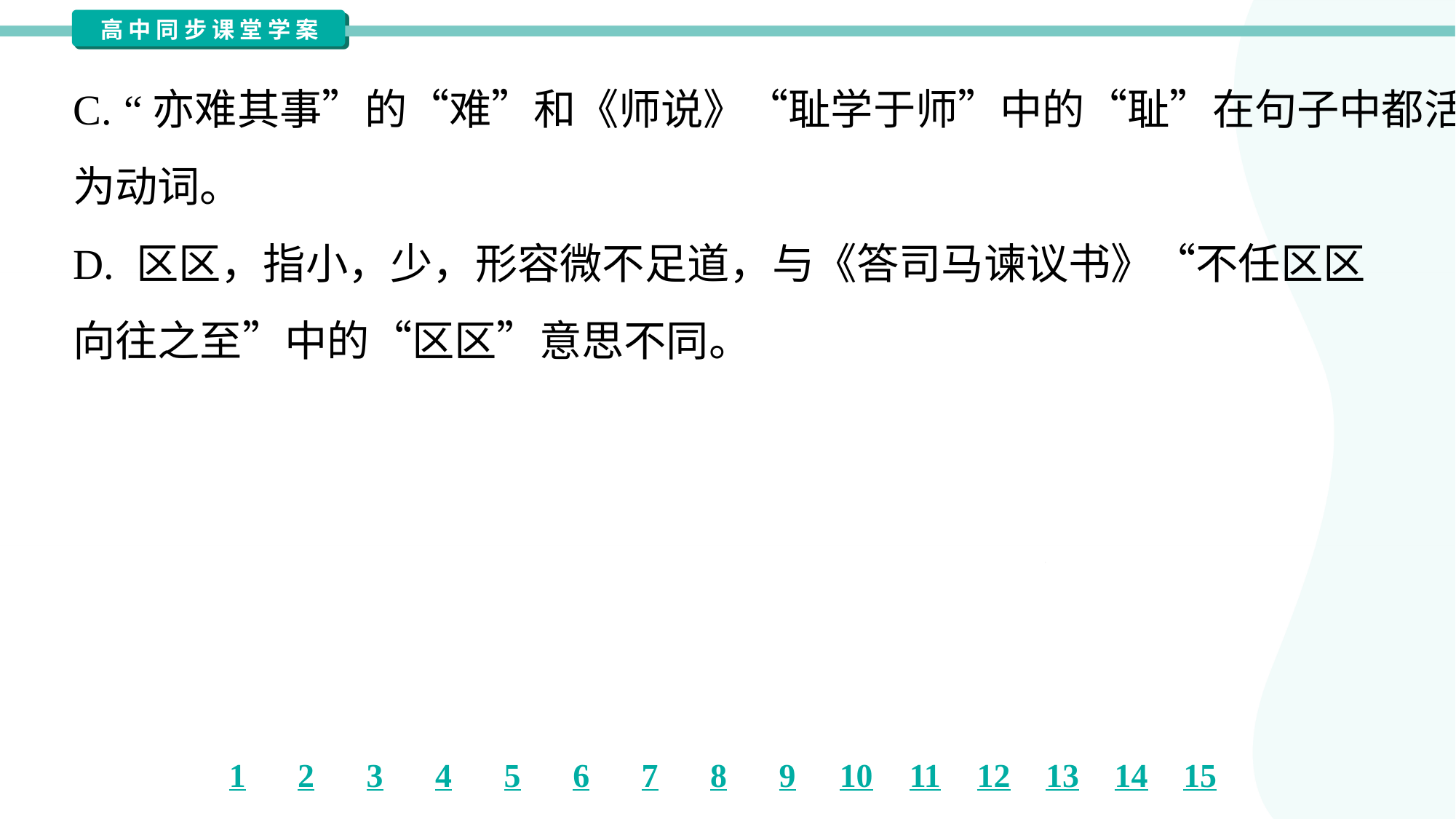

C. “亦难其事”的“难”和《师说》“耻学于师”中的“耻”在句子中都活用
为动词。
D. 区区，指小，少，形容微不足道，与《答司马谏议书》“不任区区
向往之至”中的“区区”意思不同。